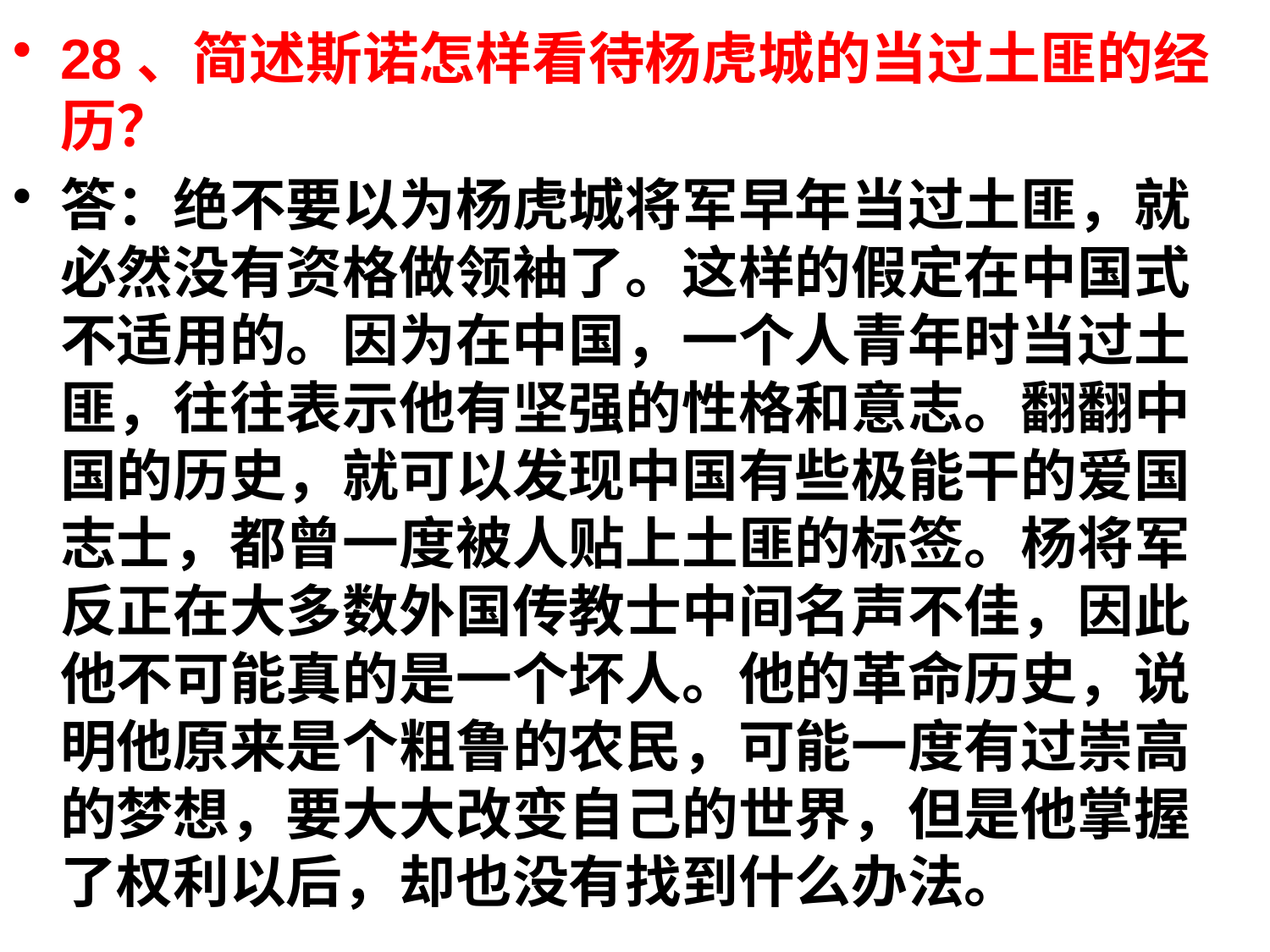

28、简述斯诺怎样看待杨虎城的当过土匪的经历？
答：绝不要以为杨虎城将军早年当过土匪，就必然没有资格做领袖了。这样的假定在中国式不适用的。因为在中国，一个人青年时当过土匪，往往表示他有坚强的性格和意志。翻翻中国的历史，就可以发现中国有些极能干的爱国志士，都曾一度被人贴上土匪的标签。杨将军反正在大多数外国传教士中间名声不佳，因此他不可能真的是一个坏人。他的革命历史，说明他原来是个粗鲁的农民，可能一度有过崇高的梦想，要大大改变自己的世界，但是他掌握了权利以后，却也没有找到什么办法。

#